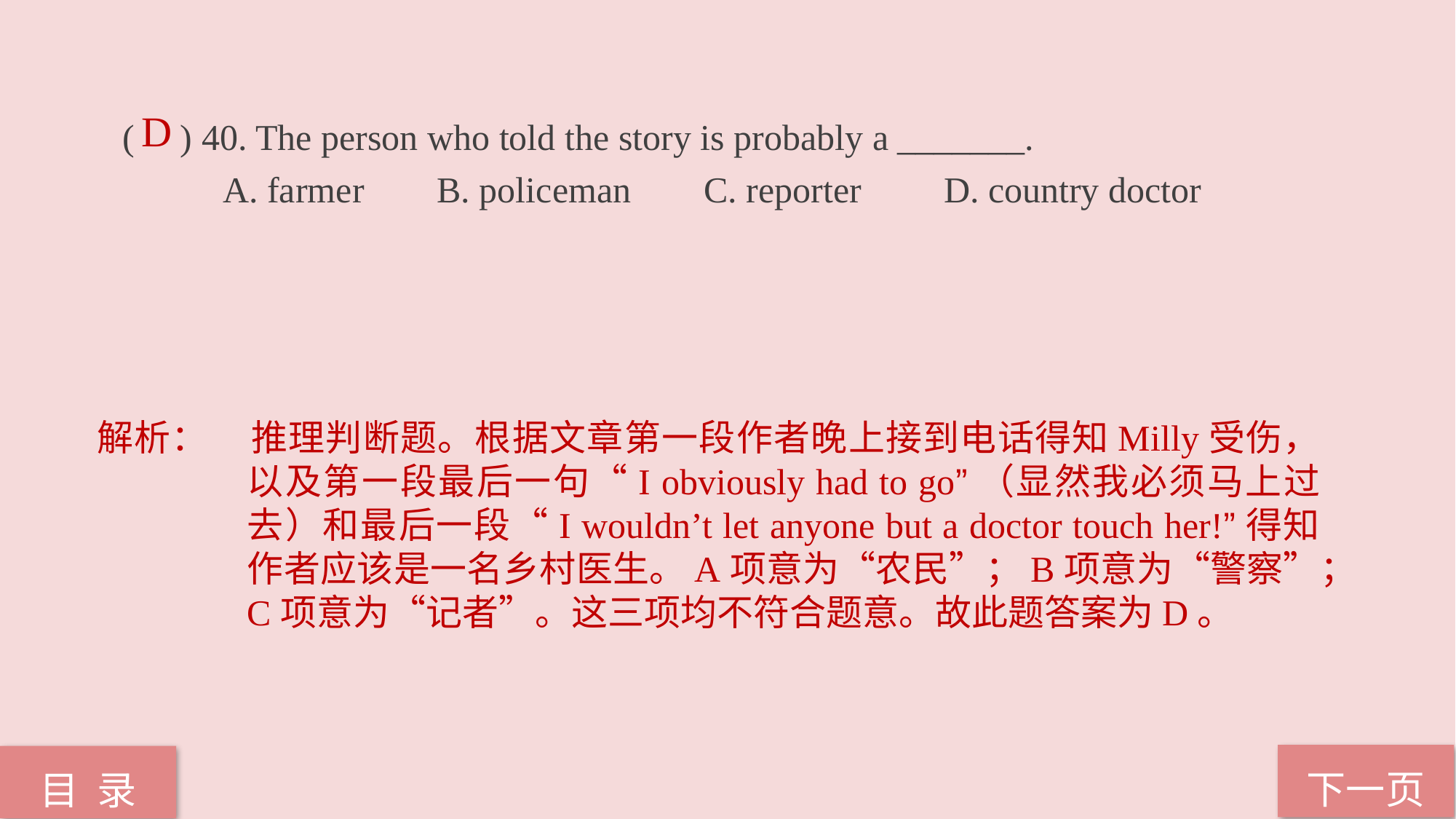

D
(     ) 40. The person who told the story is probably a _______.
           A. farmer        B. policeman        C. reporter         D. country doctor
解析：	推理判断题。根据文章第一段作者晚上接到电话得知Milly受伤，以及第一段最后一句“I obviously had to go”（显然我必须马上过去）和最后一段“I wouldn’t let anyone but a doctor touch her!”得知作者应该是一名乡村医生。A项意为“农民”；B项意为“警察”；C项意为“记者”。这三项均不符合题意。故此题答案为D。